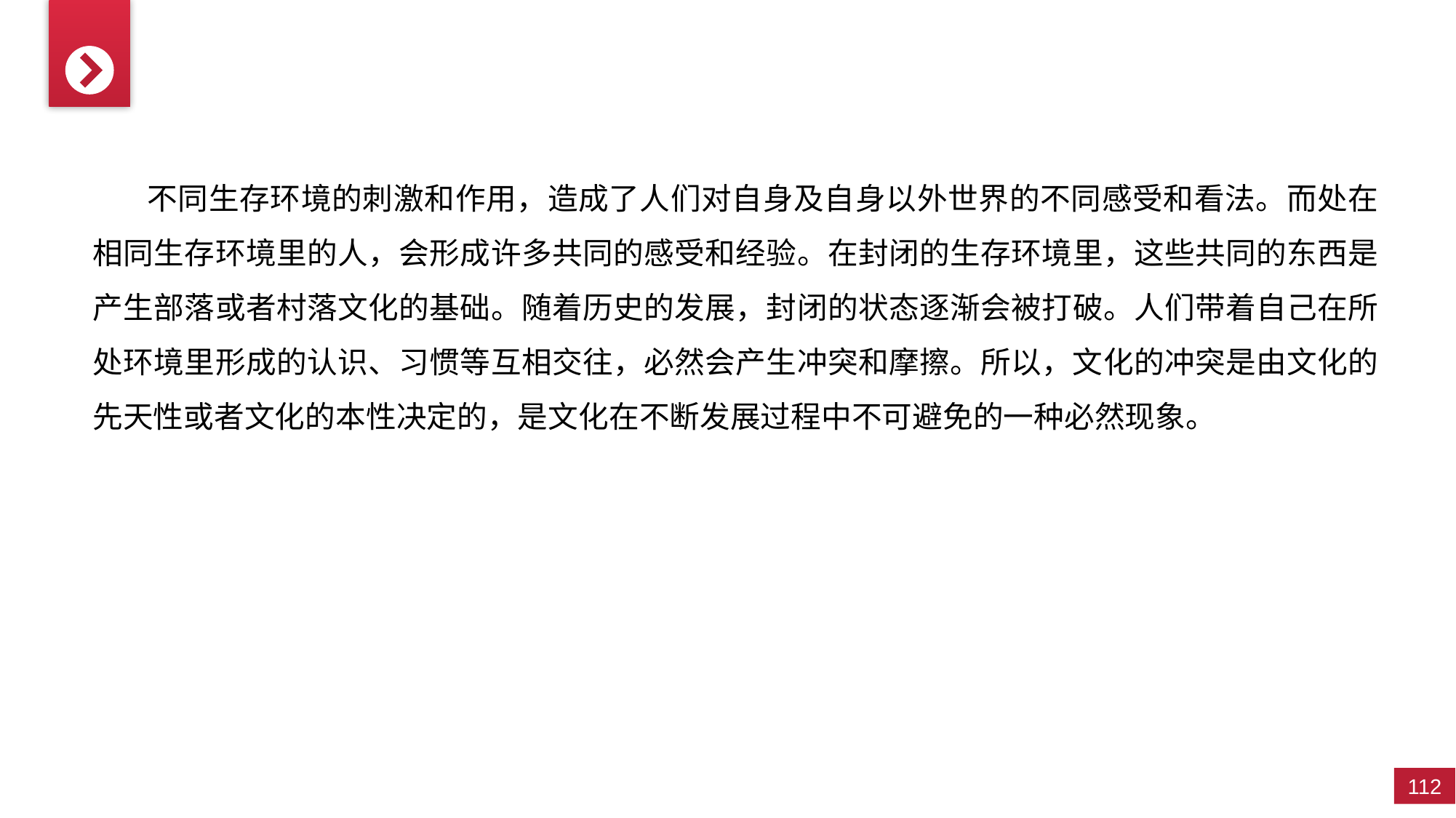

不同生存环境的刺激和作用，造成了人们对自身及自身以外世界的不同感受和看法。而处在相同生存环境里的人，会形成许多共同的感受和经验。在封闭的生存环境里，这些共同的东西是产生部落或者村落文化的基础。随着历史的发展，封闭的状态逐渐会被打破。人们带着自己在所处环境里形成的认识、习惯等互相交往，必然会产生冲突和摩擦。所以，文化的冲突是由文化的先天性或者文化的本性决定的，是文化在不断发展过程中不可避免的一种必然现象。